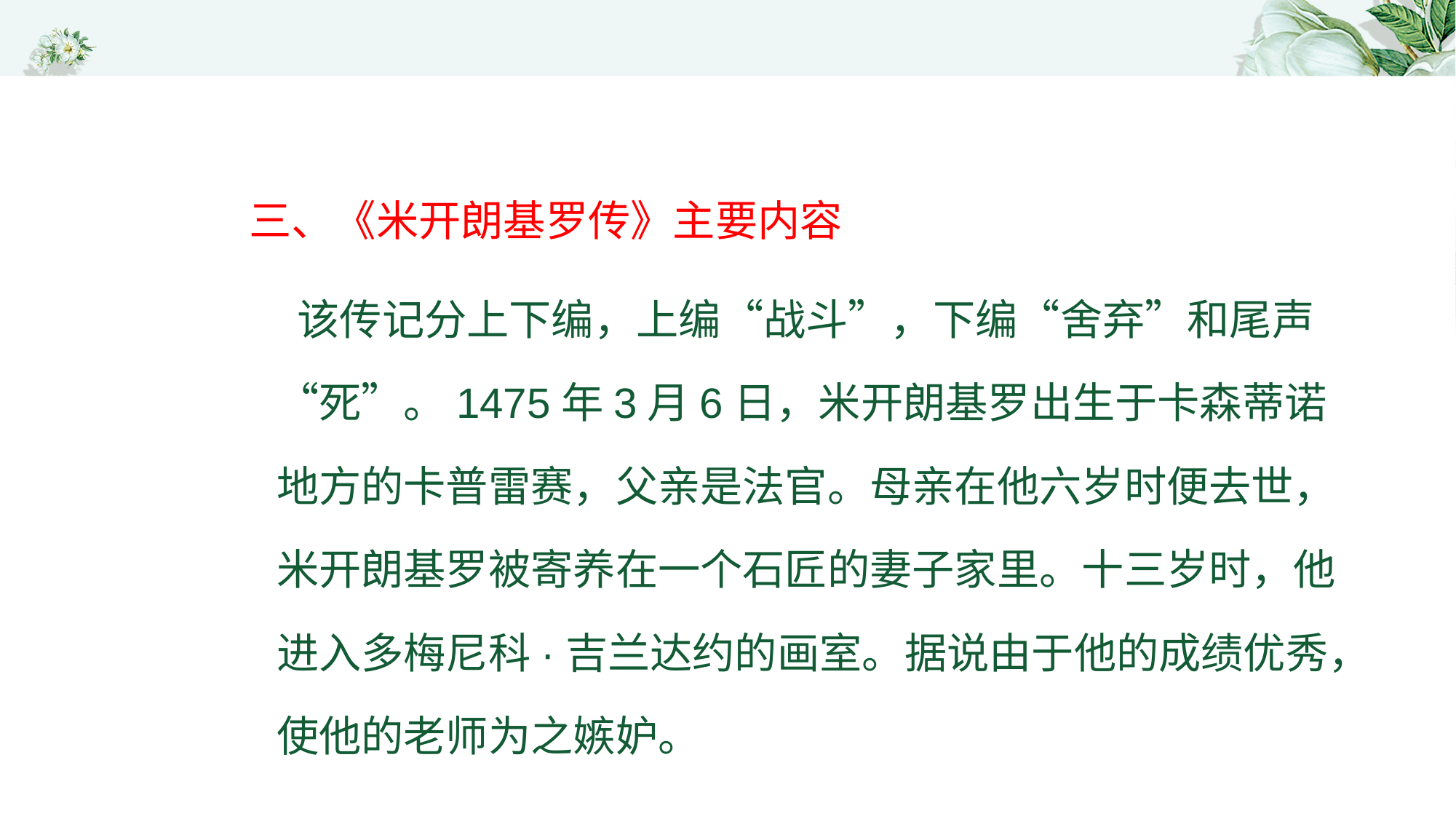

三、《米开朗基罗传》主要内容
    该传记分上下编，上编“战斗”，下编“舍弃”和尾声“死”。1475年3月6日，米开朗基罗出生于卡森蒂诺地方的卡普雷赛，父亲是法官。母亲在他六岁时便去世，米开朗基罗被寄养在一个石匠的妻子家里。十三岁时，他进入多梅尼科·吉兰达约的画室。据说由于他的成绩优秀，使他的老师为之嫉妒。